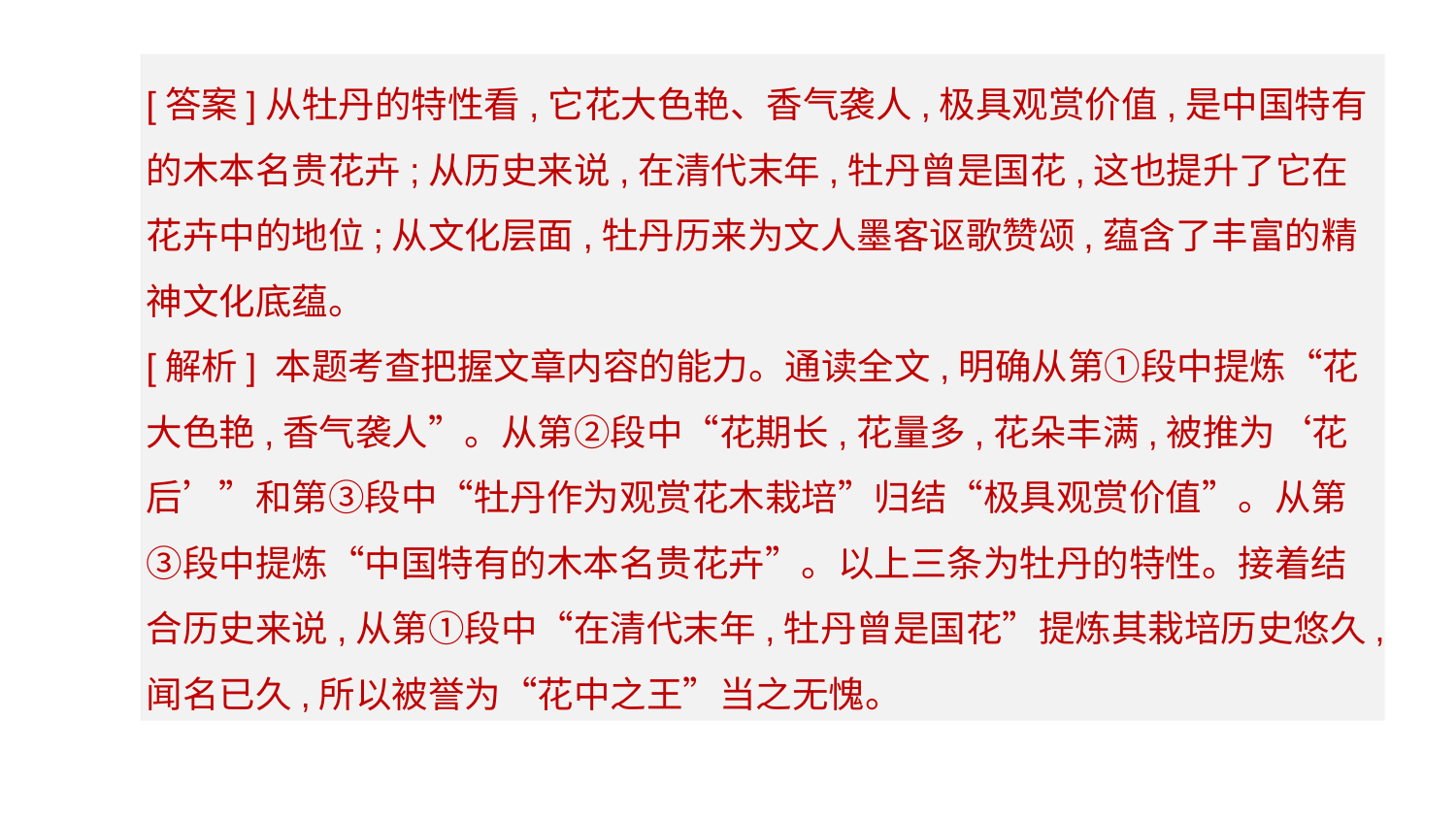

[答案]从牡丹的特性看,它花大色艳、香气袭人,极具观赏价值,是中国特有的木本名贵花卉;从历史来说,在清代末年,牡丹曾是国花,这也提升了它在花卉中的地位;从文化层面,牡丹历来为文人墨客讴歌赞颂,蕴含了丰富的精神文化底蕴。
[解析] 本题考查把握文章内容的能力。通读全文,明确从第①段中提炼“花大色艳,香气袭人”。从第②段中“花期长,花量多,花朵丰满,被推为‘花后’”和第③段中“牡丹作为观赏花木栽培”归结“极具观赏价值”。从第③段中提炼“中国特有的木本名贵花卉”。以上三条为牡丹的特性。接着结合历史来说,从第①段中“在清代末年,牡丹曾是国花”提炼其栽培历史悠久,闻名已久,所以被誉为“花中之王”当之无愧。